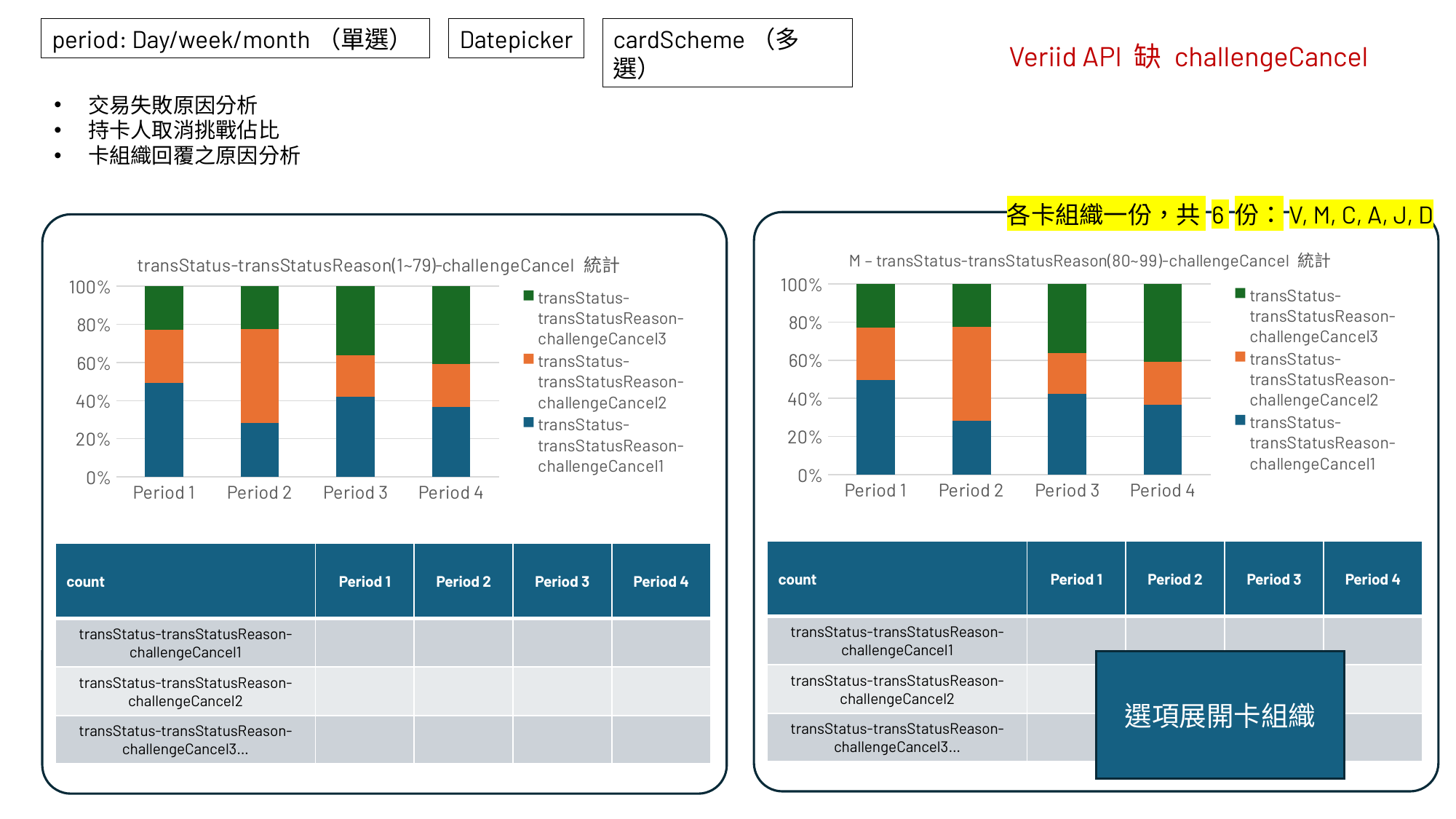

period: Day/week/month（單選）
Datepicker
cardScheme（多選）
Veriid API 缺 challengeCancel
交易失敗原因分析
持卡人取消挑戰佔比
卡組織回覆之原因分析
各卡組織一份，共 6 份：V, M, C, A, J, D

### Chart: M – transStatus-transStatusReason(80~99)-challengeCancel 統計

| Category | transStatus-transStatusReason-challengeCancel1 | transStatus-transStatusReason-challengeCancel2 | transStatus-transStatusReason-challengeCancel3 |
|---|---|---|---|
| Period 1 | 4.3 | 2.4 | 2.0 |
| Period 2 | 2.5 | 4.4 | 2.0 |
| Period 3 | 3.5 | 1.8 | 3.0 |
| Period 4 | 4.5 | 2.8 | 5.0 |

### Chart: transStatus-transStatusReason(1~79)-challengeCancel 統計

| Category | transStatus-transStatusReason-challengeCancel1 | transStatus-transStatusReason-challengeCancel2 | transStatus-transStatusReason-challengeCancel3 |
|---|---|---|---|
| Period 1 | 4.3 | 2.4 | 2.0 |
| Period 2 | 2.5 | 4.4 | 2.0 |
| Period 3 | 3.5 | 1.8 | 3.0 |
| Period 4 | 4.5 | 2.8 | 5.0 |
| count | Period 1 | Period 2 | Period 3 | Period 4 |
| --- | --- | --- | --- | --- |
| transStatus-transStatusReason-challengeCancel1 |  |  |  |  |
| transStatus-transStatusReason-challengeCancel2 |  |  |  |  |
| transStatus-transStatusReason-challengeCancel3… |  |  |  |  |
| count | Period 1 | Period 2 | Period 3 | Period 4 |
| --- | --- | --- | --- | --- |
| transStatus-transStatusReason-challengeCancel1 |  |  |  |  |
| transStatus-transStatusReason-challengeCancel2 |  |  |  |  |
| transStatus-transStatusReason-challengeCancel3… |  |  |  |  |
選項展開卡組織